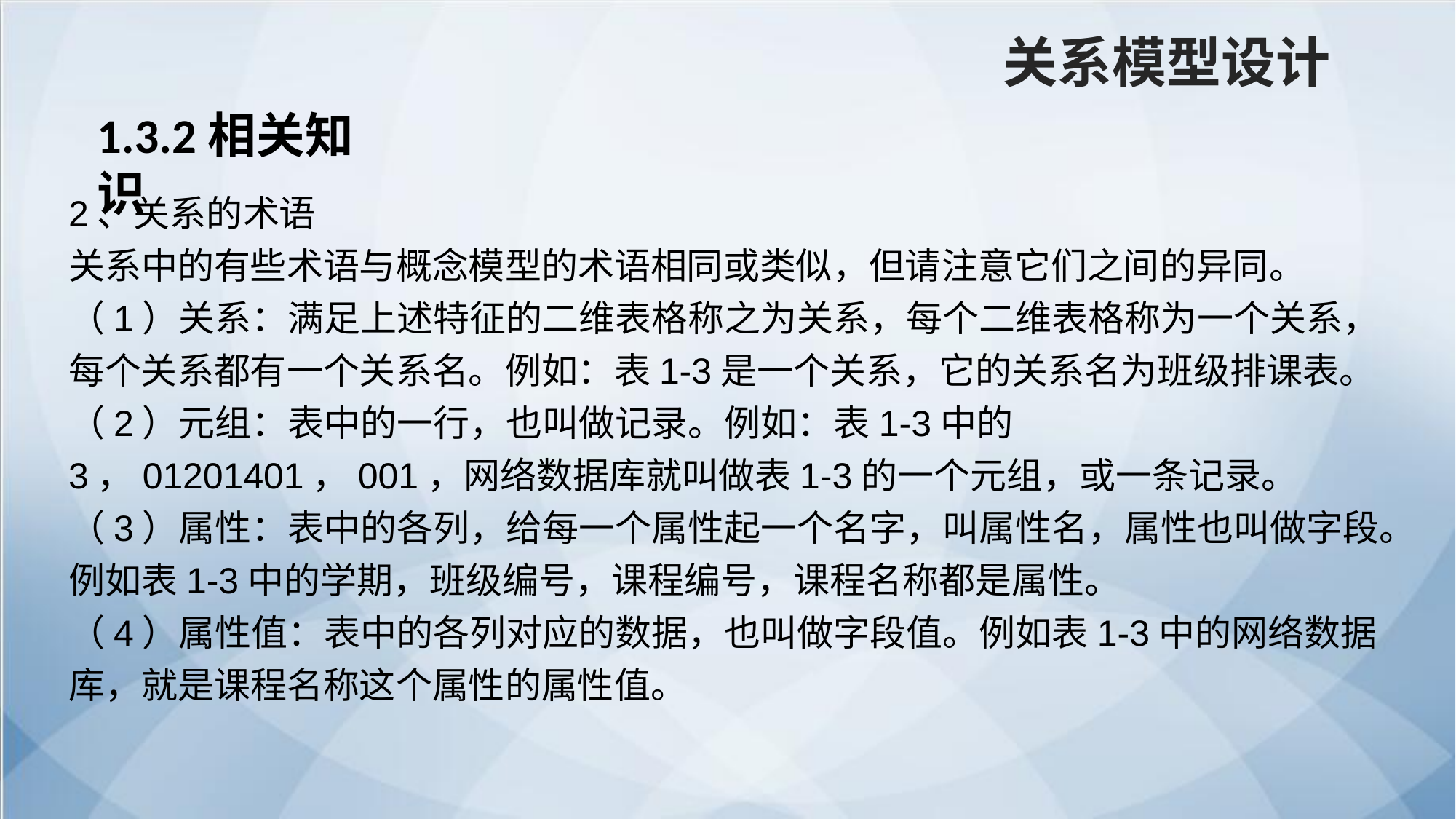

关系模型设计
1.3.2相关知识
2、关系的术语
关系中的有些术语与概念模型的术语相同或类似，但请注意它们之间的异同。
（1）关系：满足上述特征的二维表格称之为关系，每个二维表格称为一个关系，每个关系都有一个关系名。例如：表1-3是一个关系，它的关系名为班级排课表。
（2）元组：表中的一行，也叫做记录。例如：表1-3中的3，01201401，001，网络数据库就叫做表1-3的一个元组，或一条记录。
（3）属性：表中的各列，给每一个属性起一个名字，叫属性名，属性也叫做字段。例如表1-3中的学期，班级编号，课程编号，课程名称都是属性。
（4）属性值：表中的各列对应的数据，也叫做字段值。例如表1-3中的网络数据库，就是课程名称这个属性的属性值。